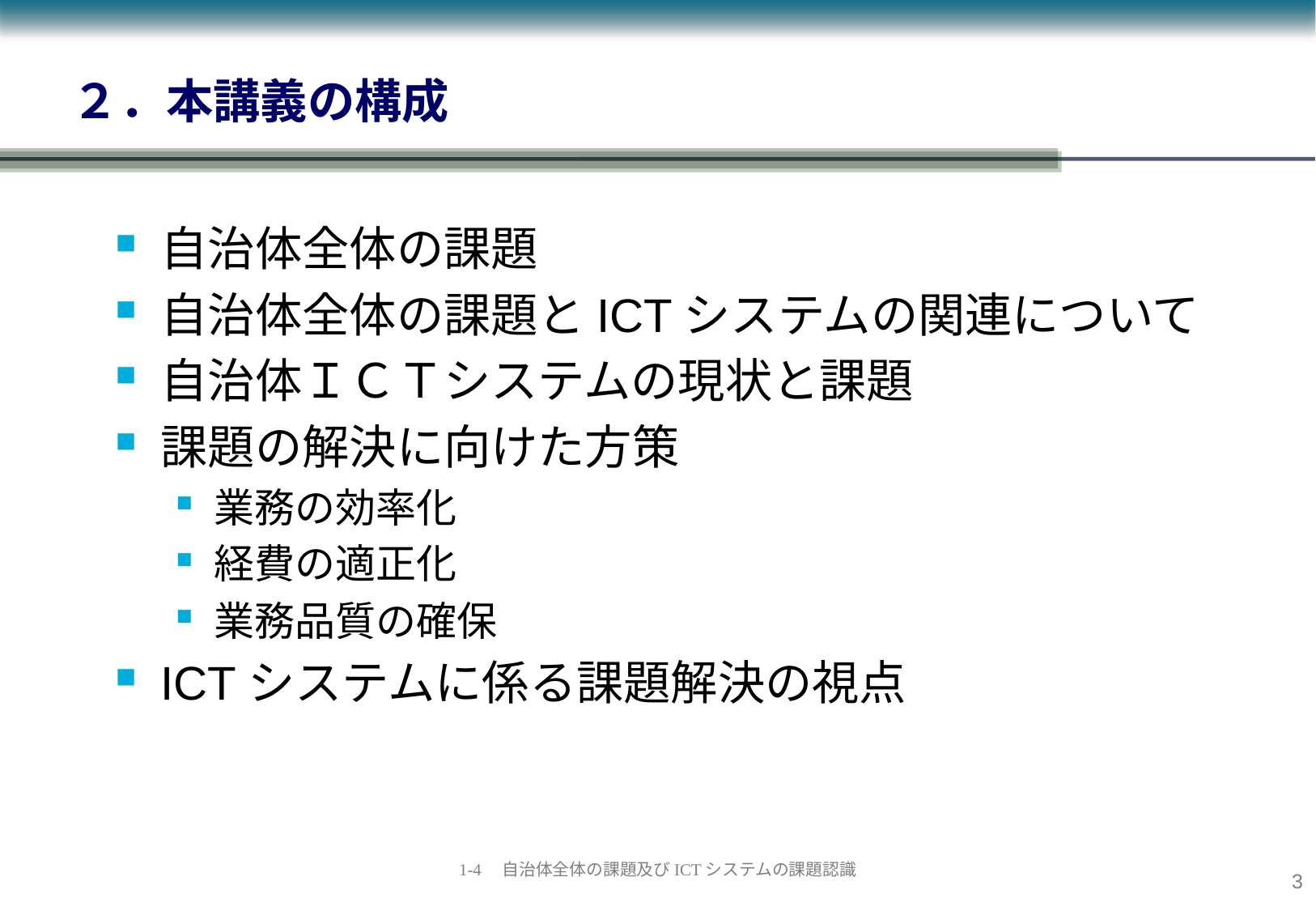

# ２．本講義の構成
自治体全体の課題
自治体全体の課題とICTシステムの関連について
自治体ＩＣＴシステムの現状と課題
課題の解決に向けた方策
業務の効率化
経費の適正化
業務品質の確保
ICTシステムに係る課題解決の視点
3
1-4　自治体全体の課題及びICTシステムの課題認識